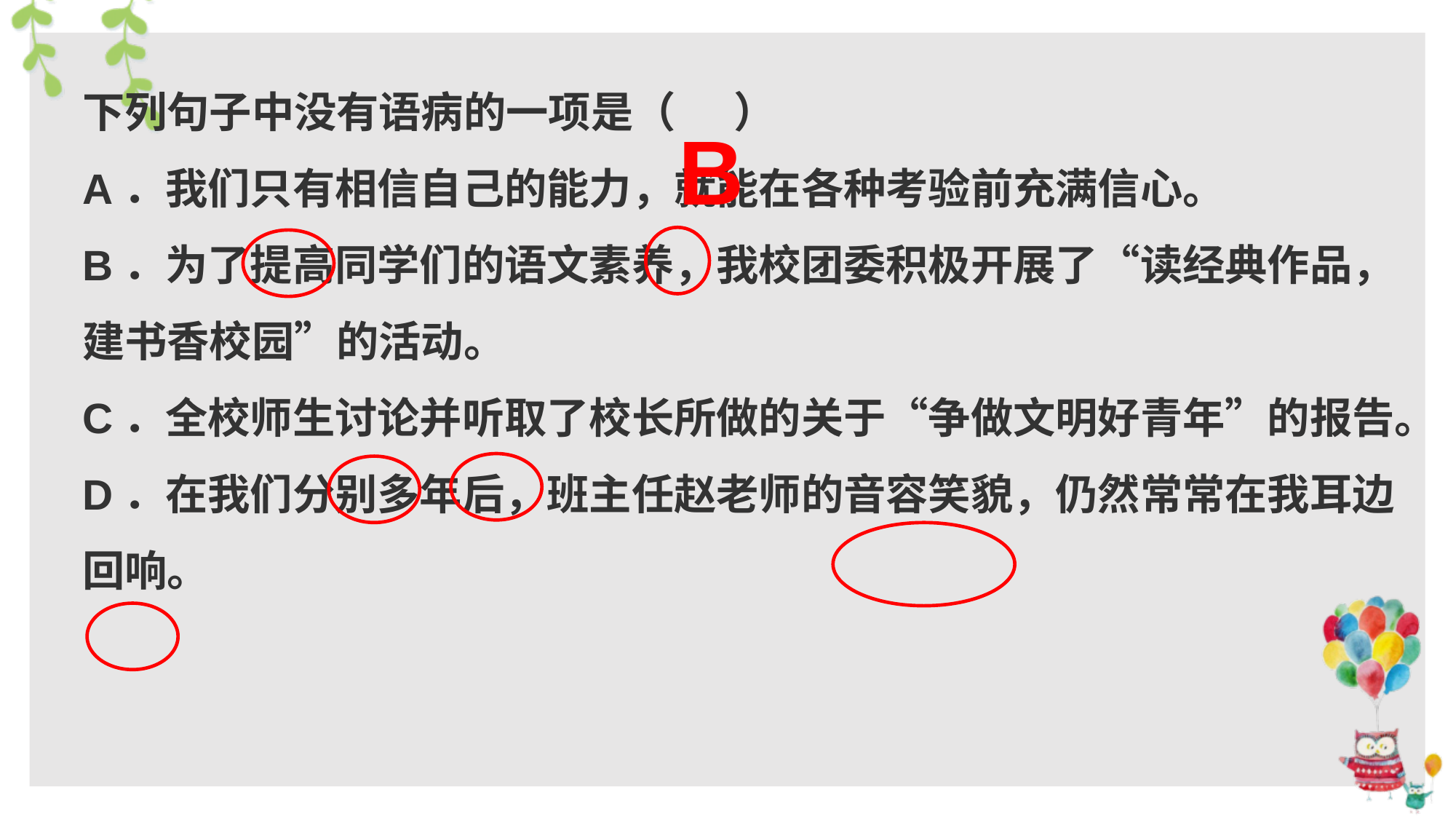

下列句子中没有语病的一项是（      ）
A．我们只有相信自己的能力，就能在各种考验前充满信心。
B．为了提高同学们的语文素养，我校团委积极开展了“读经典作品，建书香校园”的活动。
C．全校师生讨论并听取了校长所做的关于“争做文明好青年”的报告。
D．在我们分别多年后，班主任赵老师的音容笑貌，仍然常常在我耳边回响。

B